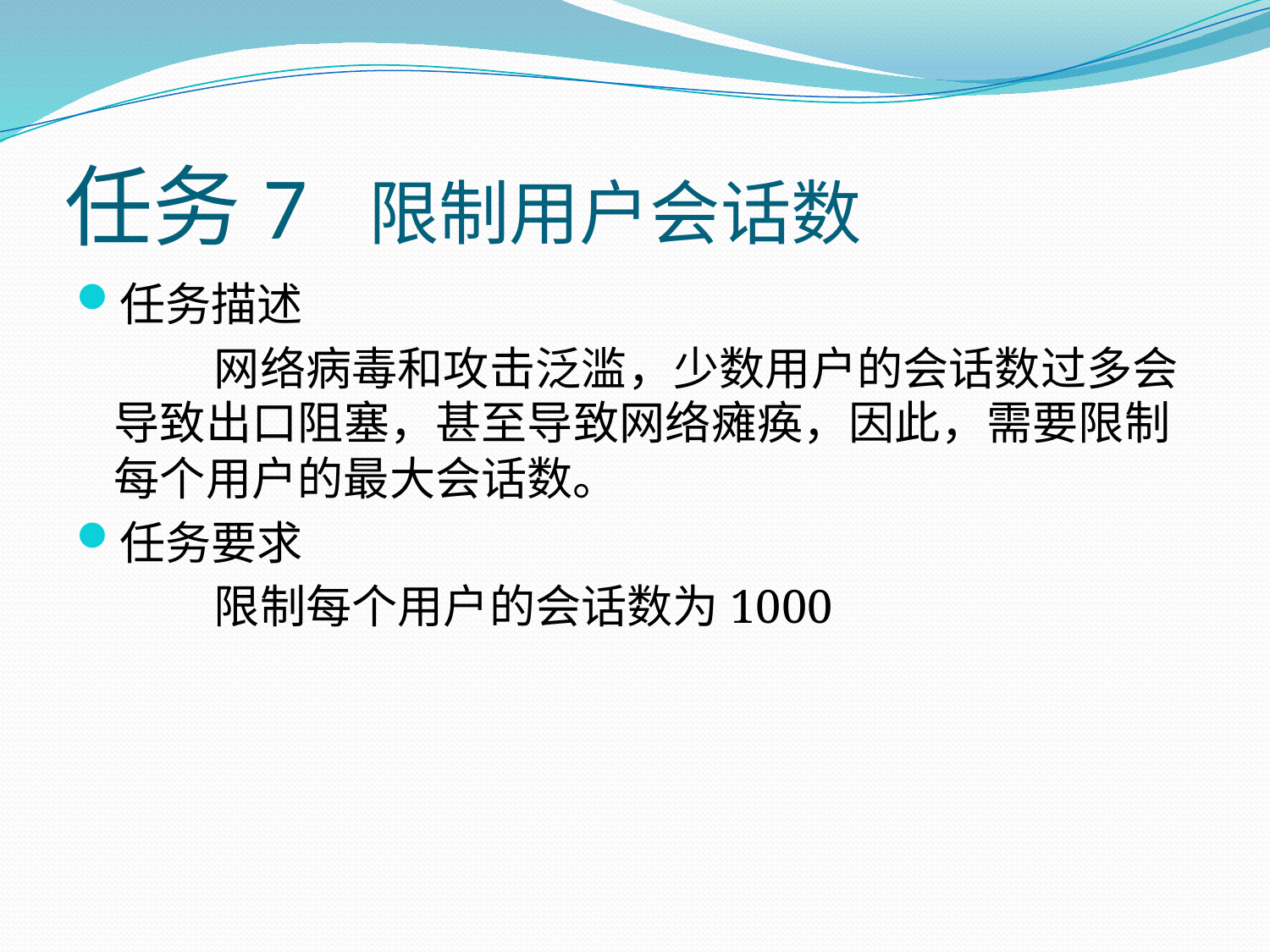

# 任务7  限制用户会话数
任务描述
网络病毒和攻击泛滥，少数用户的会话数过多会导致出口阻塞，甚至导致网络瘫痪，因此，需要限制每个用户的最大会话数。
任务要求
限制每个用户的会话数为1000